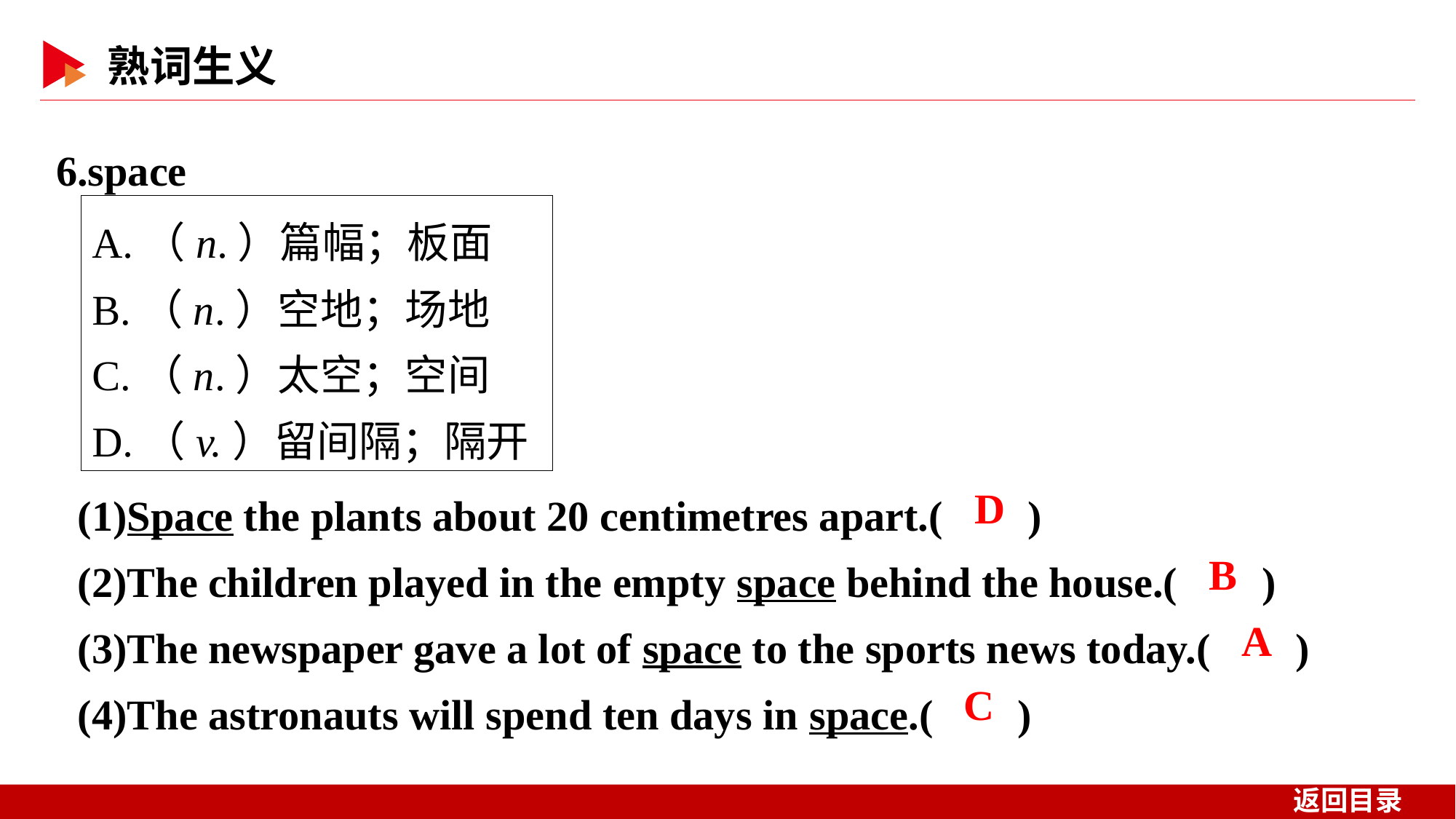

6.space
A.（n.）篇幅；板面
B.（n.）空地；场地
C.（n.）太空；空间
D.（v.）留间隔；隔开
(1)Space the plants about 20 centimetres apart.(        )
(2)The children played in the empty space behind the house.(        )
(3)The newspaper gave a lot of space to the sports news today.(        )
(4)The astronauts will spend ten days in space.(        )
   D
   B
   A
   C